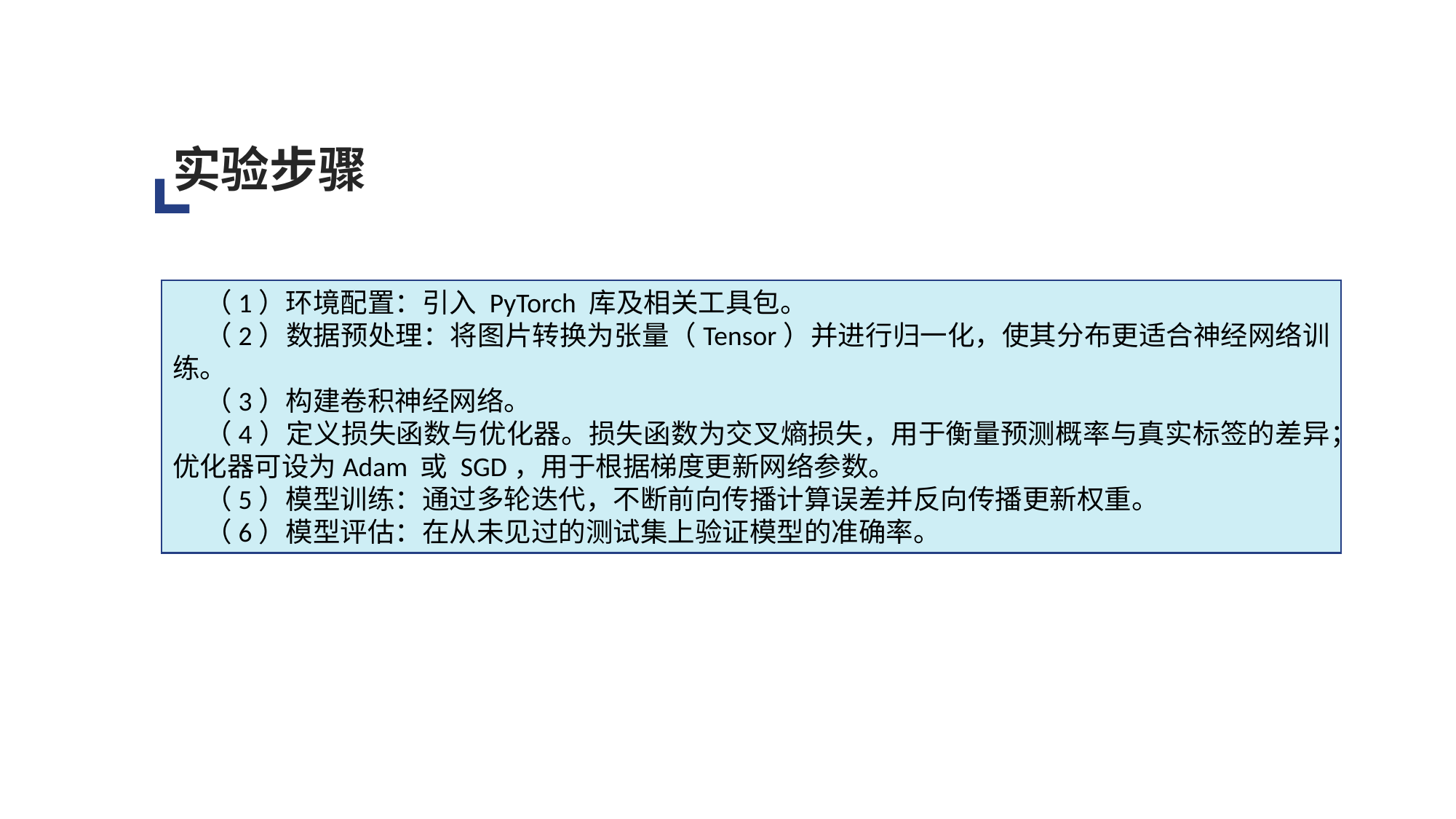

实验步骤

（1）环境配置：引入 PyTorch 库及相关工具包。
（2）数据预处理：将图片转换为张量（Tensor）并进行归一化，使其分布更适合神经网络训练。
（3）构建卷积神经网络。
（4）定义损失函数与优化器。损失函数为交叉熵损失，用于衡量预测概率与真实标签的差异；优化器可设为Adam 或 SGD，用于根据梯度更新网络参数。
（5）模型训练：通过多轮迭代，不断前向传播计算误差并反向传播更新权重。
（6）模型评估：在从未见过的测试集上验证模型的准确率。